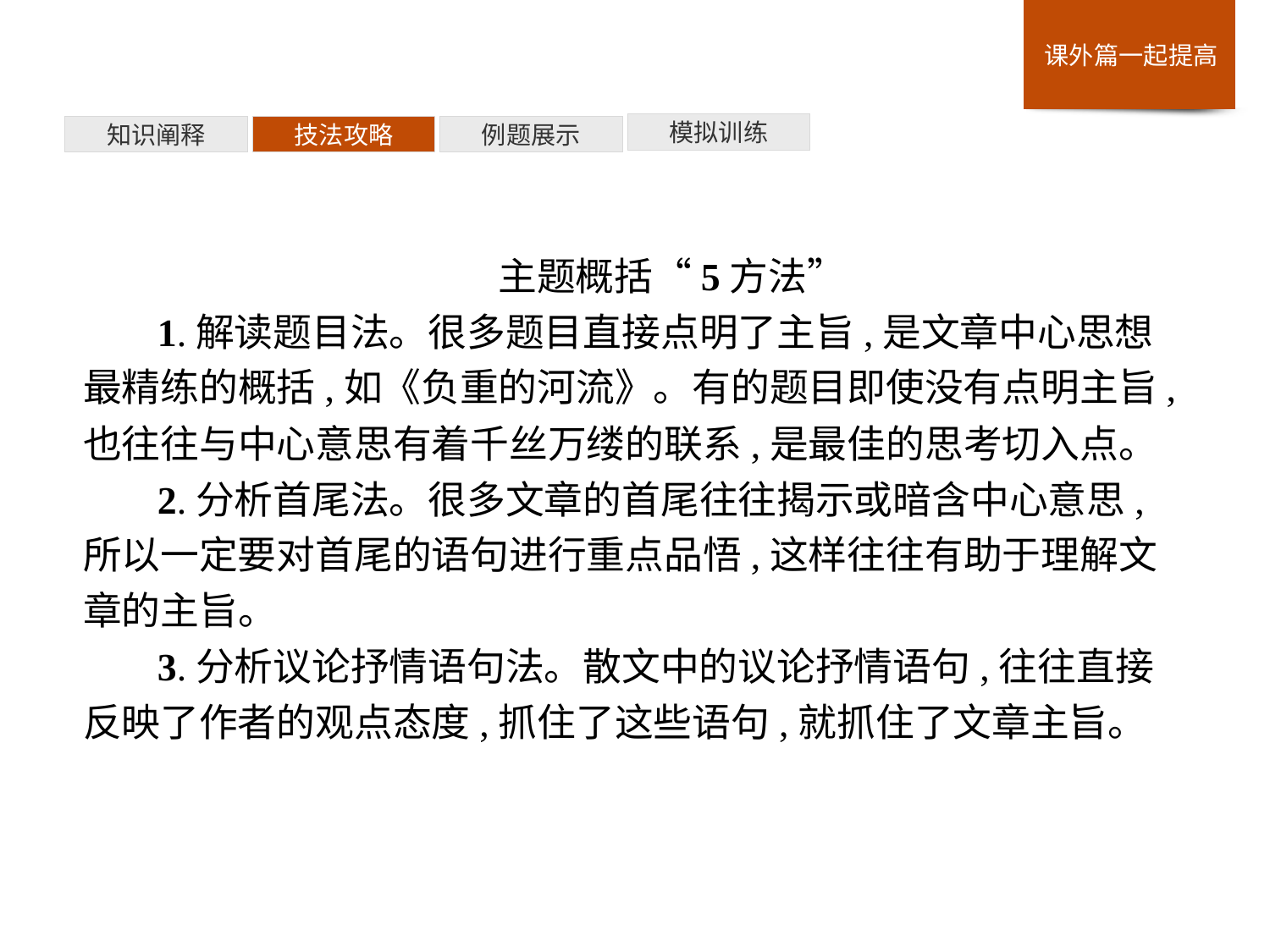

模拟训练
例题展示
技法攻略
知识阐释
主题概括“5方法”
1.解读题目法。很多题目直接点明了主旨,是文章中心思想最精练的概括,如《负重的河流》。有的题目即使没有点明主旨,也往往与中心意思有着千丝万缕的联系,是最佳的思考切入点。
2.分析首尾法。很多文章的首尾往往揭示或暗含中心意思,所以一定要对首尾的语句进行重点品悟,这样往往有助于理解文章的主旨。
3.分析议论抒情语句法。散文中的议论抒情语句,往往直接反映了作者的观点态度,抓住了这些语句,就抓住了文章主旨。